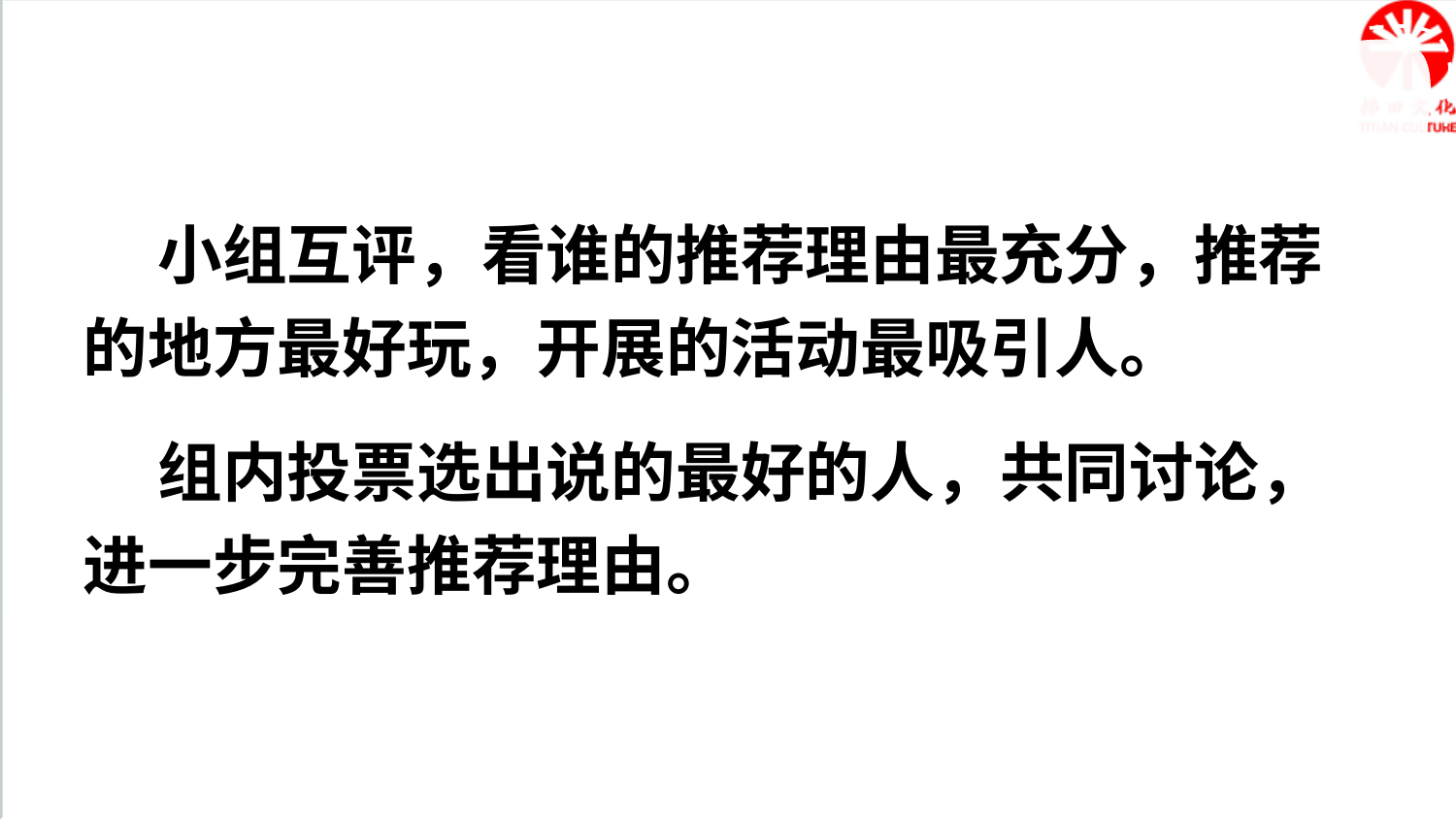

小组互评，看谁的推荐理由最充分，推荐的地方最好玩，开展的活动最吸引人。
    组内投票选出说的最好的人，共同讨论，进一步完善推荐理由。